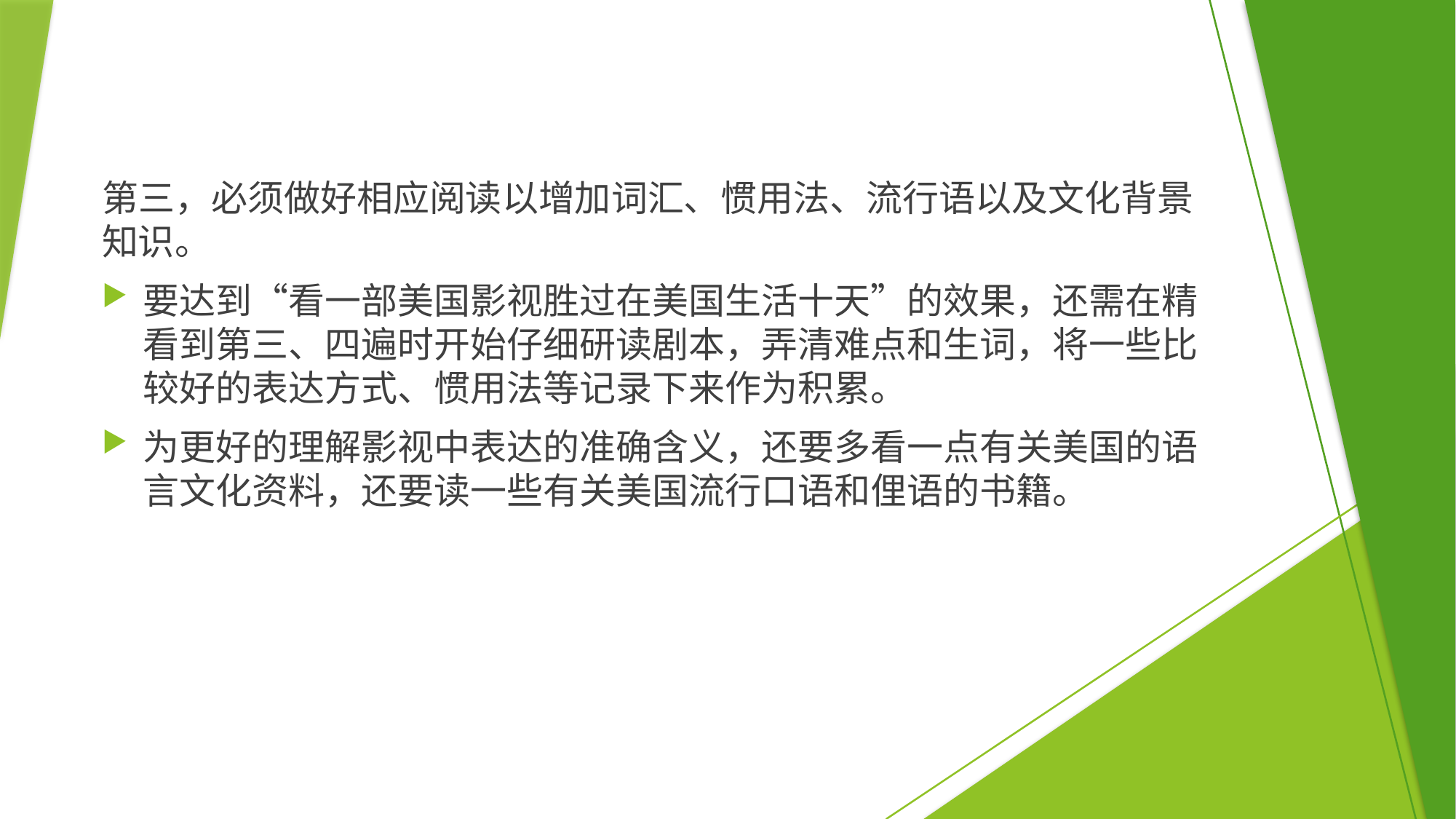

第三，必须做好相应阅读以增加词汇、惯用法、流行语以及文化背景知识。
要达到“看一部美国影视胜过在美国生活十天”的效果，还需在精看到第三、四遍时开始仔细研读剧本，弄清难点和生词，将一些比较好的表达方式、惯用法等记录下来作为积累。
为更好的理解影视中表达的准确含义，还要多看一点有关美国的语言文化资料，还要读一些有关美国流行口语和俚语的书籍。